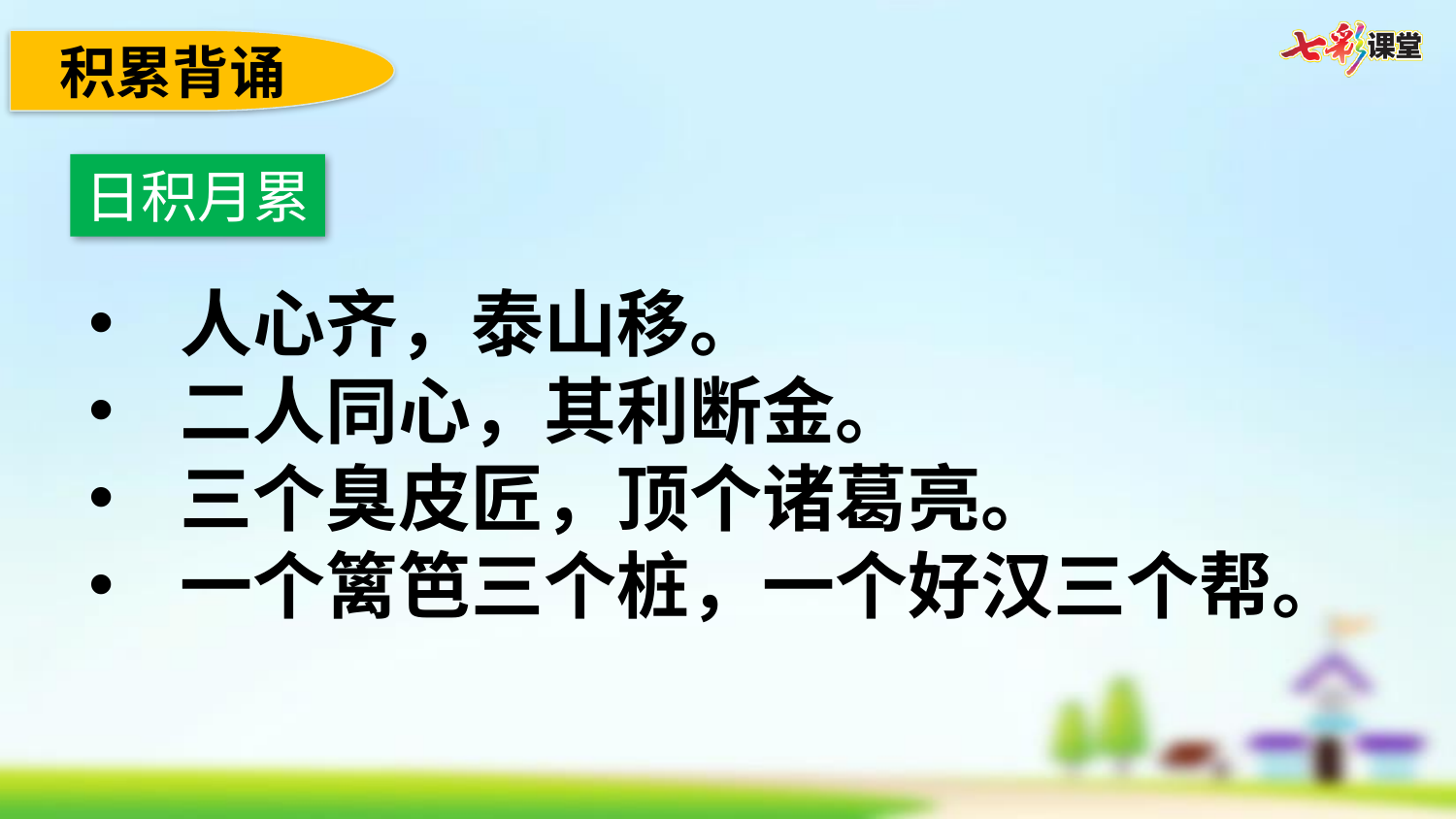

积累背诵
日积月累
人心齐，泰山移。
二人同心，其利断金。
三个臭皮匠，顶个诸葛亮。
一个篱笆三个桩，一个好汉三个帮。